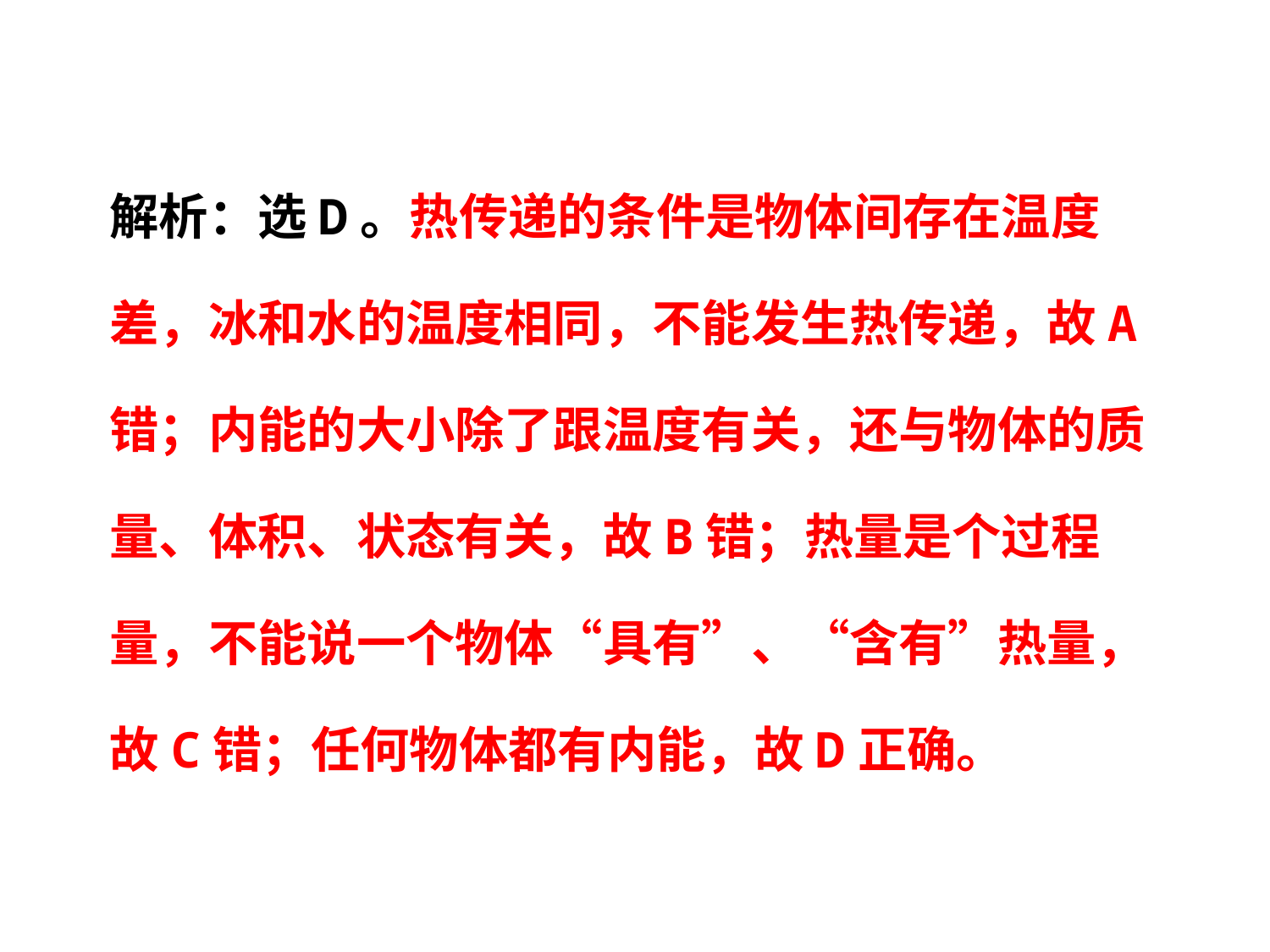

解析：选D。热传递的条件是物体间存在温度差，冰和水的温度相同，不能发生热传递，故A错；内能的大小除了跟温度有关，还与物体的质量、体积、状态有关，故B错；热量是个过程量，不能说一个物体“具有”、“含有”热量，故C错；任何物体都有内能，故D正确。